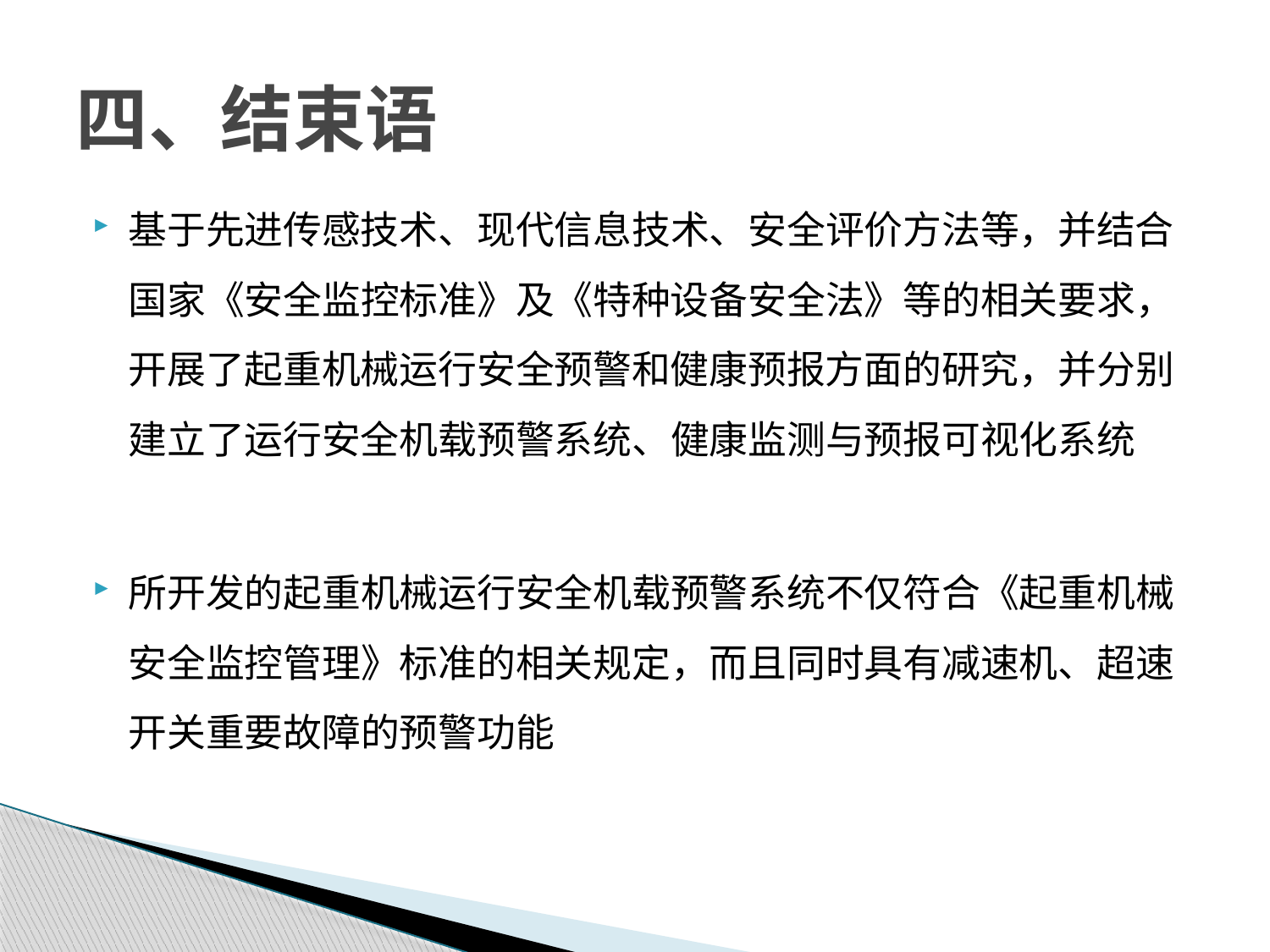

# 四、结束语
基于先进传感技术、现代信息技术、安全评价方法等，并结合国家《安全监控标准》及《特种设备安全法》等的相关要求，开展了起重机械运行安全预警和健康预报方面的研究，并分别建立了运行安全机载预警系统、健康监测与预报可视化系统

所开发的起重机械运行安全机载预警系统不仅符合《起重机械安全监控管理》标准的相关规定，而且同时具有减速机、超速开关重要故障的预警功能